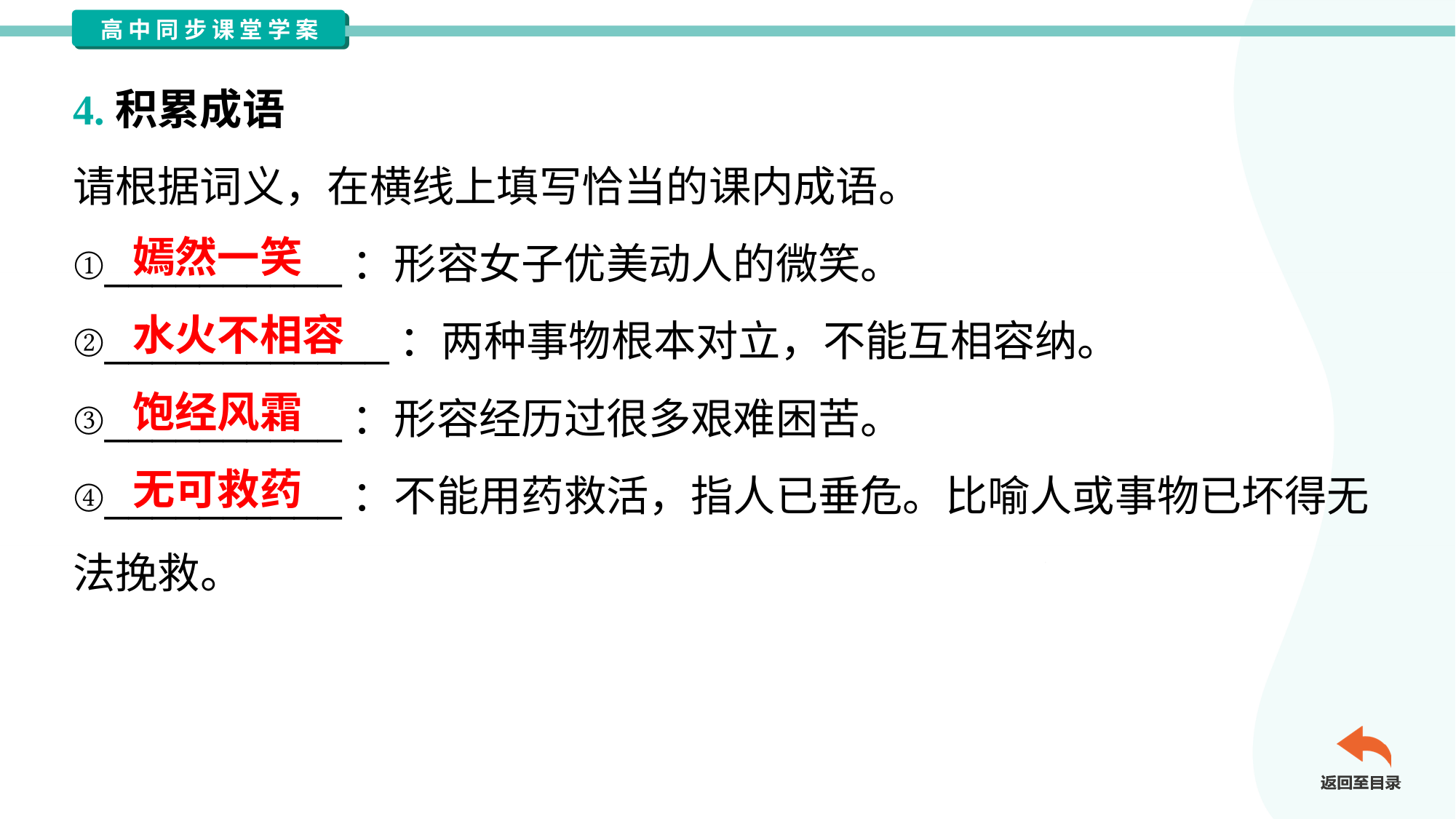

4.积累成语
请根据词义，在横线上填写恰当的课内成语。
①__________：形容女子优美动人的微笑。
②____________：两种事物根本对立，不能互相容纳。
③__________：形容经历过很多艰难困苦。
④__________：不能用药救活，指人已垂危。比喻人或事物已坏得无
法挽救。
嫣然一笑
水火不相容
饱经风霜
无可救药